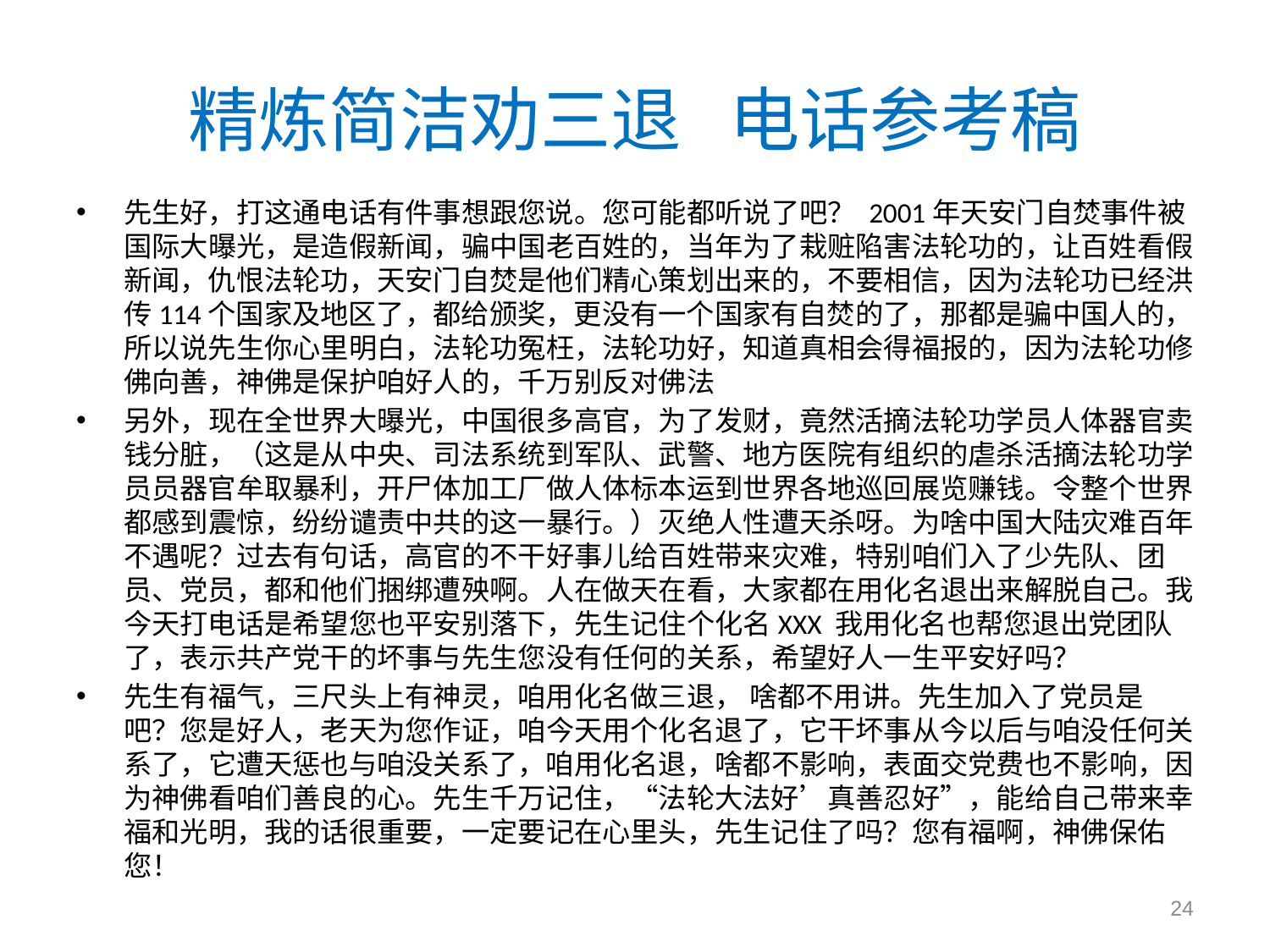

精炼简洁劝三退   电话参考稿
先生好，打这通电话有件事想跟您说。您可能都听说了吧？ 2001年天安门自焚事件被国际大曝光，是造假新闻，骗中国老百姓的，当年为了栽赃陷害法轮功的，让百姓看假新闻，仇恨法轮功，天安门自焚是他们精心策划出来的，不要相信，因为法轮功已经洪传114个国家及地区了，都给颁奖，更没有一个国家有自焚的了，那都是骗中国人的，所以说先生你心里明白，法轮功冤枉，法轮功好，知道真相会得福报的，因为法轮功修佛向善，神佛是保护咱好人的，千万别反对佛法
另外，现在全世界大曝光，中国很多高官，为了发财，竟然活摘法轮功学员人体器官卖钱分脏，（这是从中央、司法系统到军队、武警、地方医院有组织的虐杀活摘法轮功学员员器官牟取暴利，开尸体加工厂做人体标本运到世界各地巡回展览赚钱。令整个世界都感到震惊，纷纷谴责中共的这一暴行。）灭绝人性遭天杀呀。为啥中国大陆灾难百年不遇呢？过去有句话，高官的不干好事儿给百姓带来灾难，特别咱们入了少先队、团员、党员，都和他们捆绑遭殃啊。人在做天在看，大家都在用化名退出来解脱自己。我今天打电话是希望您也平安别落下，先生记住个化名XXX 我用化名也帮您退出党团队了，表示共产党干的坏事与先生您没有任何的关系，希望好人一生平安好吗？
先生有福气，三尺头上有神灵，咱用化名做三退， 啥都不用讲。先生加入了党员是吧？您是好人，老天为您作证，咱今天用个化名退了，它干坏事从今以后与咱没任何关系了，它遭天惩也与咱没关系了，咱用化名退，啥都不影响，表面交党费也不影响，因为神佛看咱们善良的心。先生千万记住，“法轮大法好’真善忍好”，能给自己带来幸福和光明，我的话很重要，一定要记在心里头，先生记住了吗？您有福啊，神佛保佑您！

24